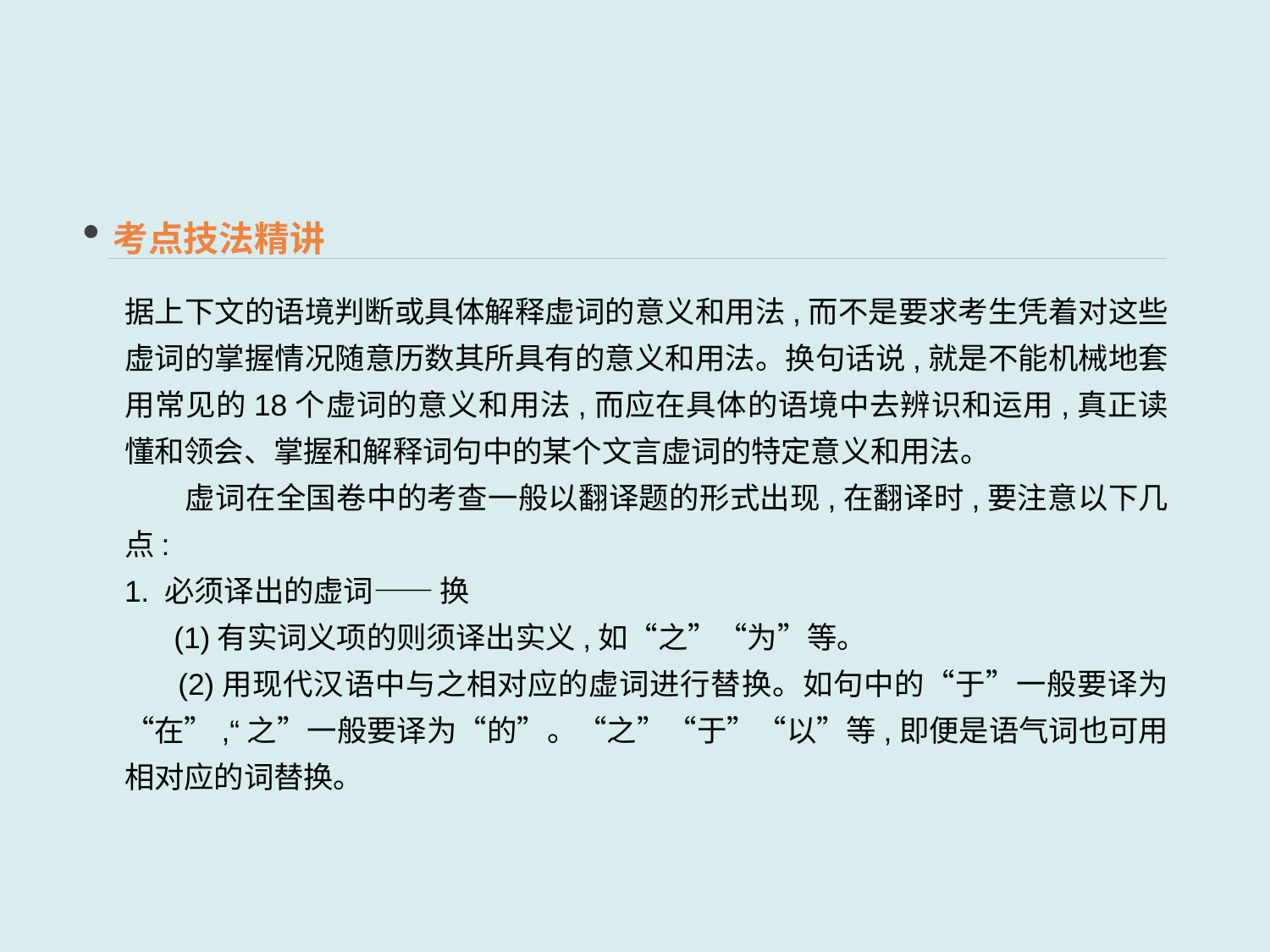

考点技法精讲

据上下文的语境判断或具体解释虚词的意义和用法,而不是要求考生凭着对这些虚词的掌握情况随意历数其所具有的意义和用法。换句话说,就是不能机械地套用常见的18个虚词的意义和用法,而应在具体的语境中去辨识和运用,真正读懂和领会、掌握和解释词句中的某个文言虚词的特定意义和用法。
　　虚词在全国卷中的考查一般以翻译题的形式出现,在翻译时,要注意以下几点:
1. 必须译出的虚词—— 换
      (1)有实词义项的则须译出实义,如“之”“为”等。
      (2)用现代汉语中与之相对应的虚词进行替换。如句中的“于”一般要译为“在”,“之”一般要译为“的”。“之”“于”“以”等,即便是语气词也可用相对应的词替换。